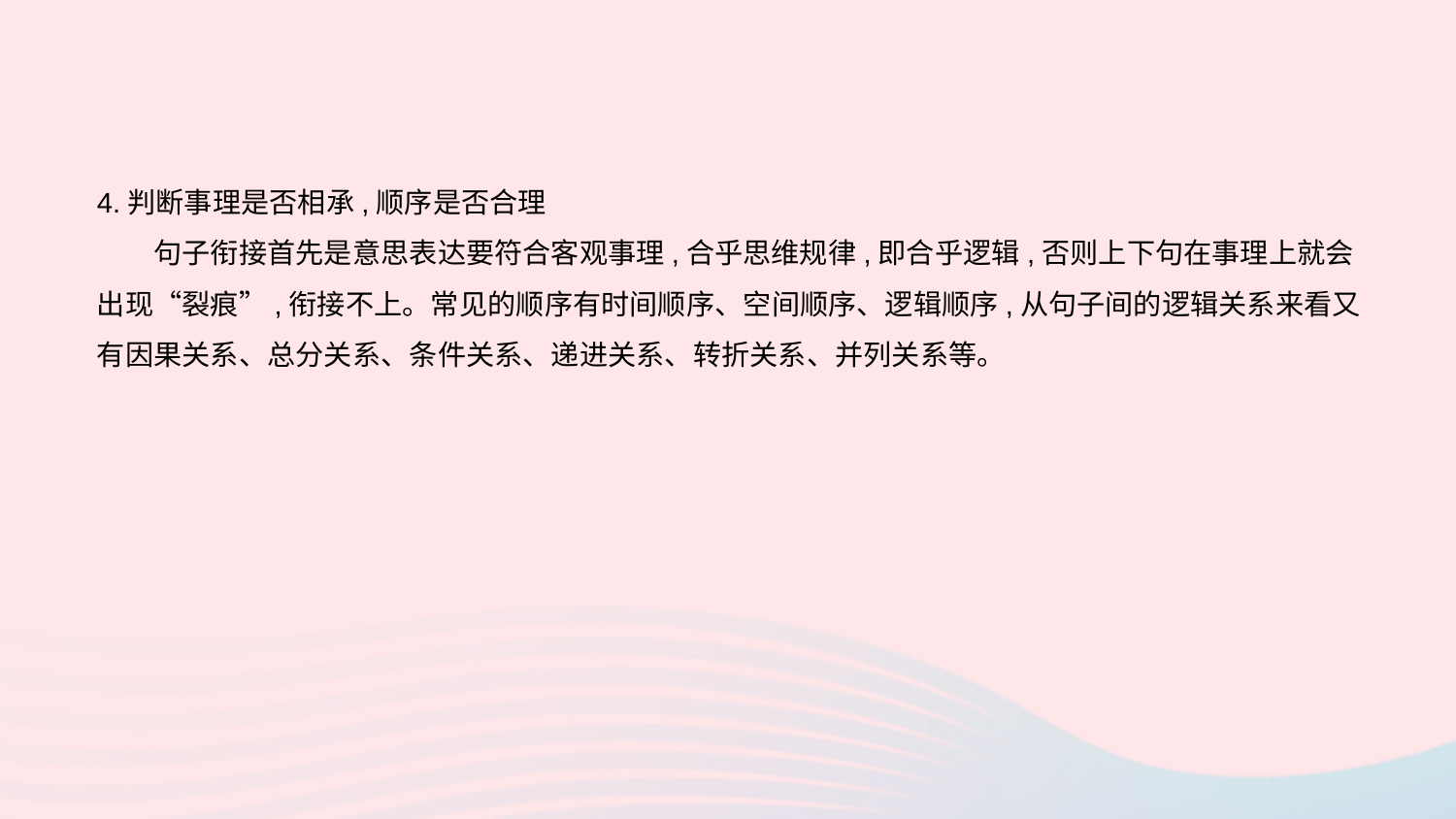

4.判断事理是否相承,顺序是否合理
　　句子衔接首先是意思表达要符合客观事理,合乎思维规律,即合乎逻辑,否则上下句在事理上就会出现“裂痕”,衔接不上。常见的顺序有时间顺序、空间顺序、逻辑顺序,从句子间的逻辑关系来看又有因果关系、总分关系、条件关系、递进关系、转折关系、并列关系等。